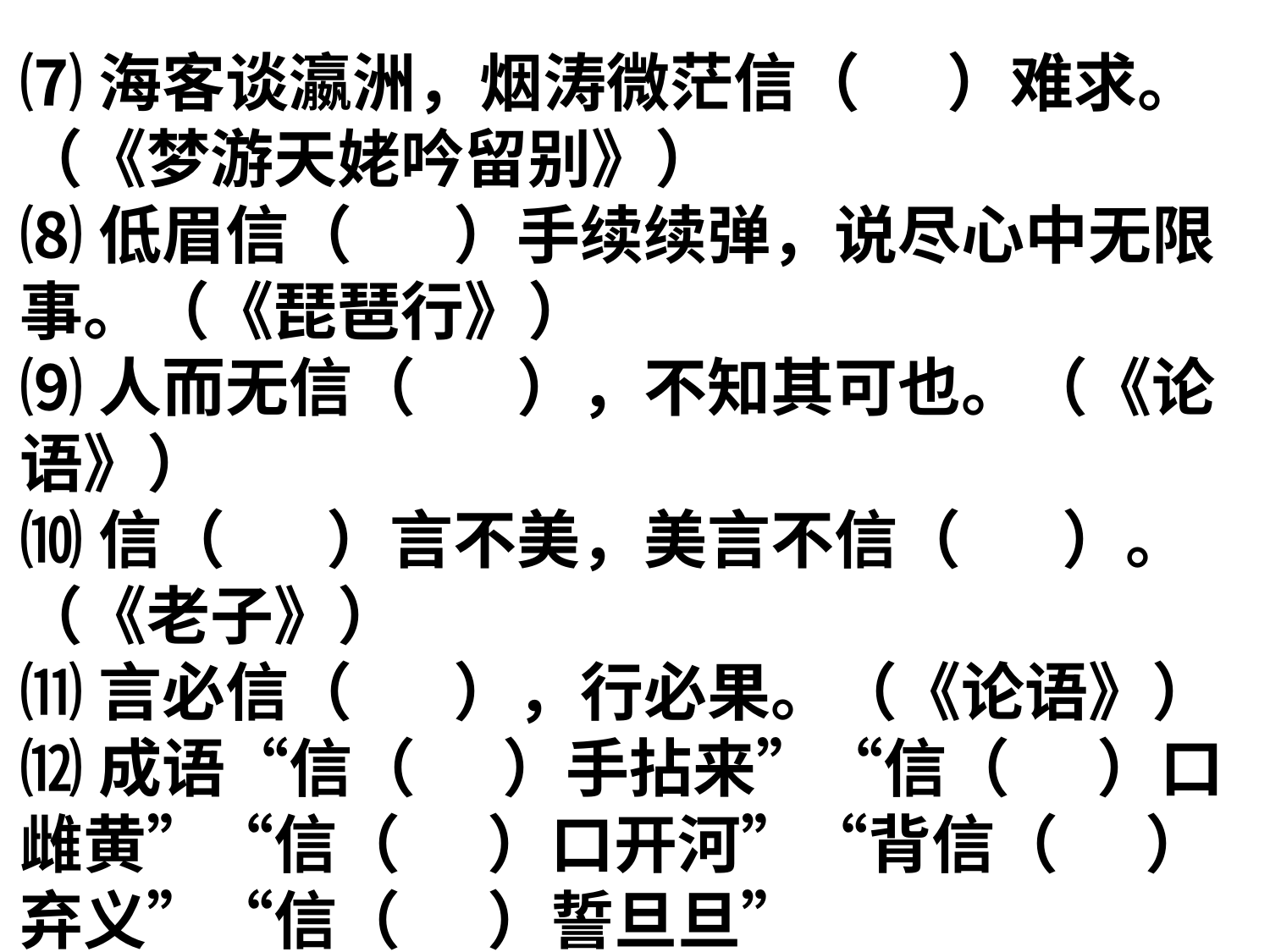

⑺海客谈瀛洲，烟涛微茫信（      ）难求。（《梦游天姥吟留别》）
⑻低眉信（       ）手续续弹，说尽心中无限事。（《琵琶行》）
⑼人而无信（       ），不知其可也。（《论语》）
⑽信（       ）言不美，美言不信（       ）。（《老子》）
⑾言必信（       ），行必果。（《论语》）
⑿成语“信（      ）手拈来”“信（      ）口雌黄”“信（      ）口开河”“背信（      ）弃义”“信（      ）誓旦旦”